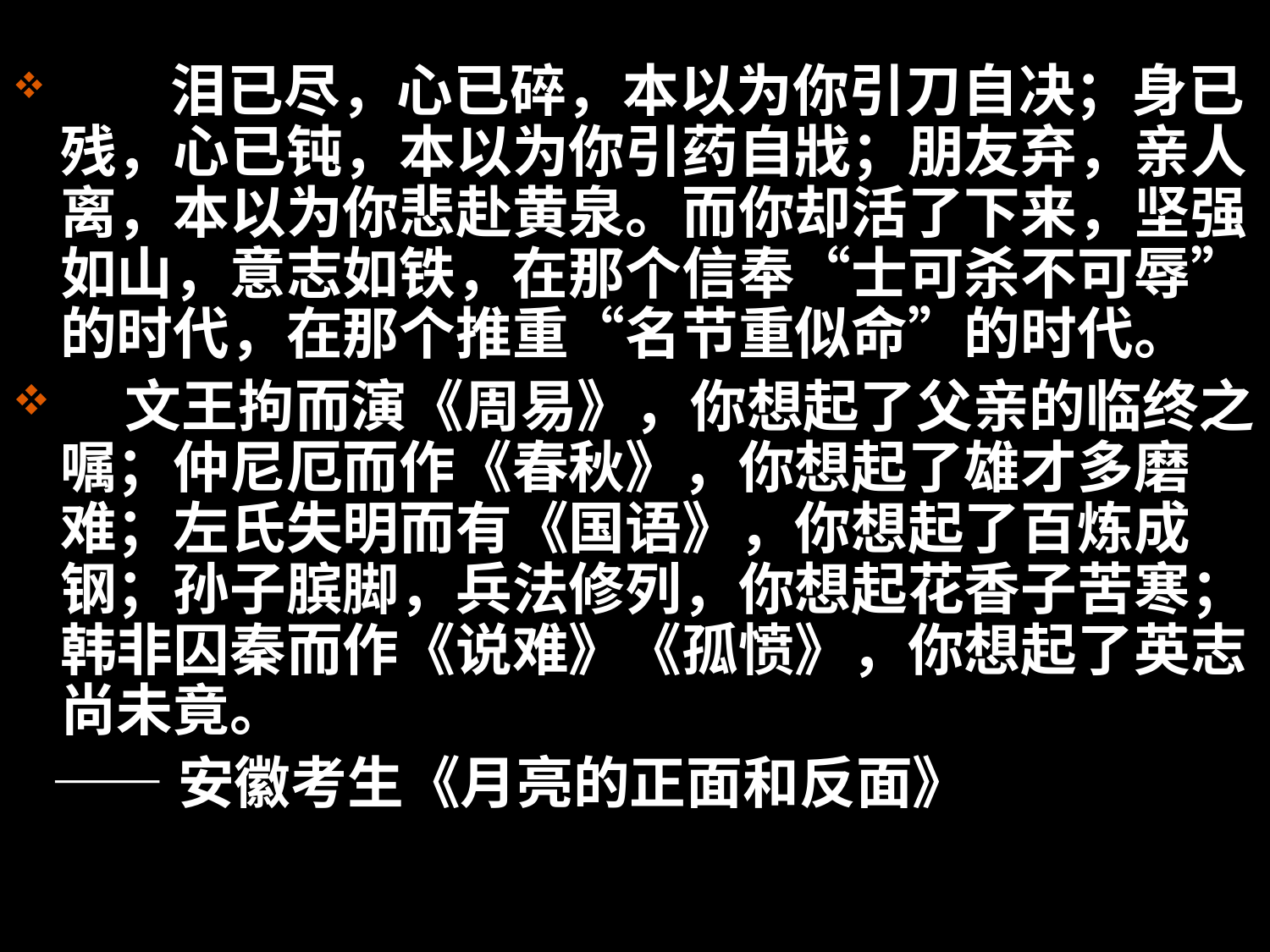

泪已尽，心已碎，本以为你引刀自决；身已残，心已钝，本以为你引药自戕；朋友弃，亲人离，本以为你悲赴黄泉。而你却活了下来，坚强如山，意志如铁，在那个信奉“士可杀不可辱”的时代，在那个推重“名节重似命”的时代。
    文王拘而演《周易》，你想起了父亲的临终之嘱；仲尼厄而作《春秋》，你想起了雄才多磨难；左氏失明而有《国语》，你想起了百炼成钢；孙子膑脚，兵法修列，你想起花香子苦寒；韩非囚秦而作《说难》《孤愤》，你想起了英志尚未竟。
   ——安徽考生《月亮的正面和反面》